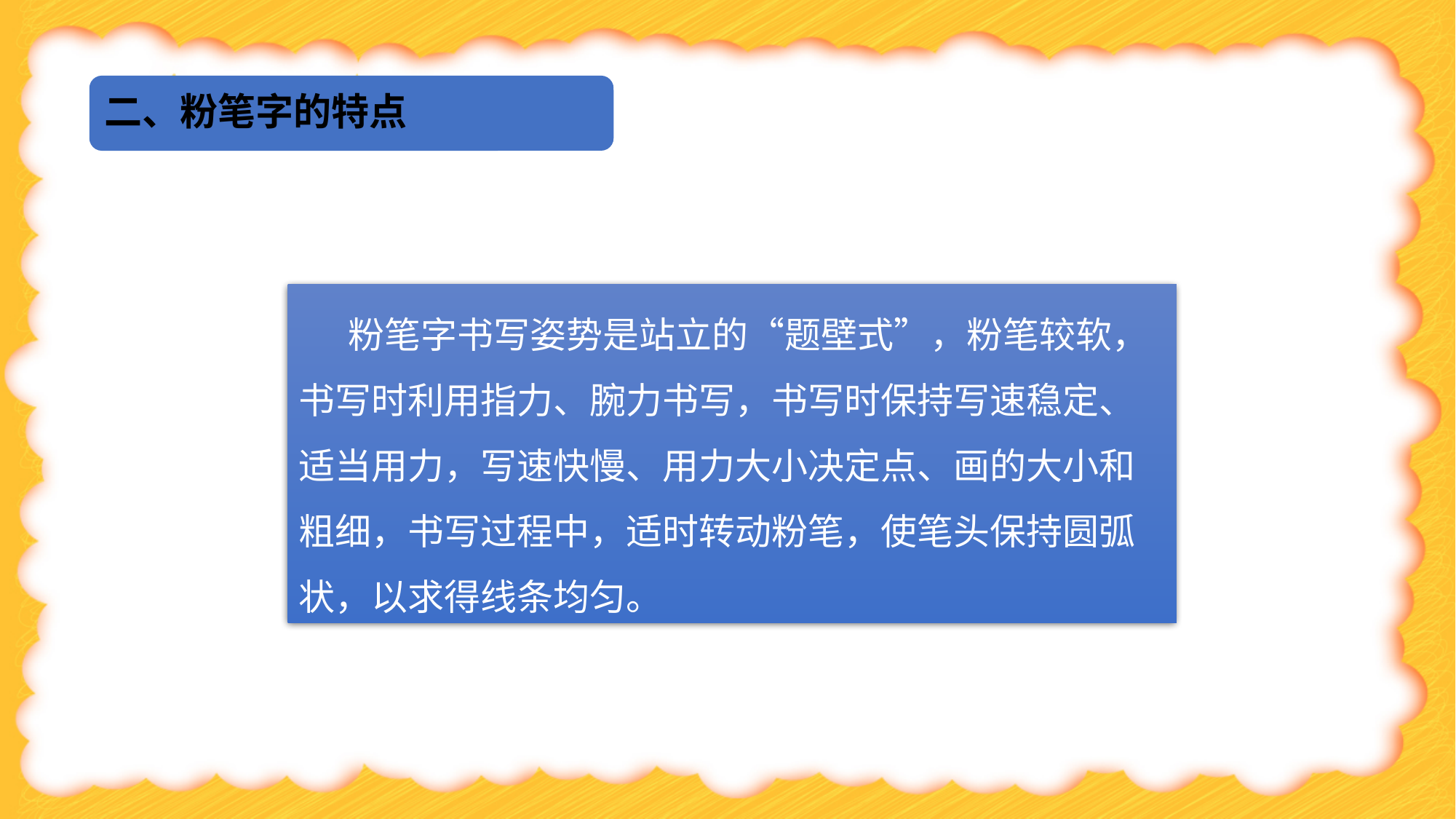

二、粉笔字的特点
     粉笔字书写姿势是站立的“题壁式”，粉笔较软，书写时利用指力、腕力书写，书写时保持写速稳定、适当用力，写速快慢、用力大小决定点、画的大小和粗细，书写过程中，适时转动粉笔，使笔头保持圆弧状，以求得线条均匀。